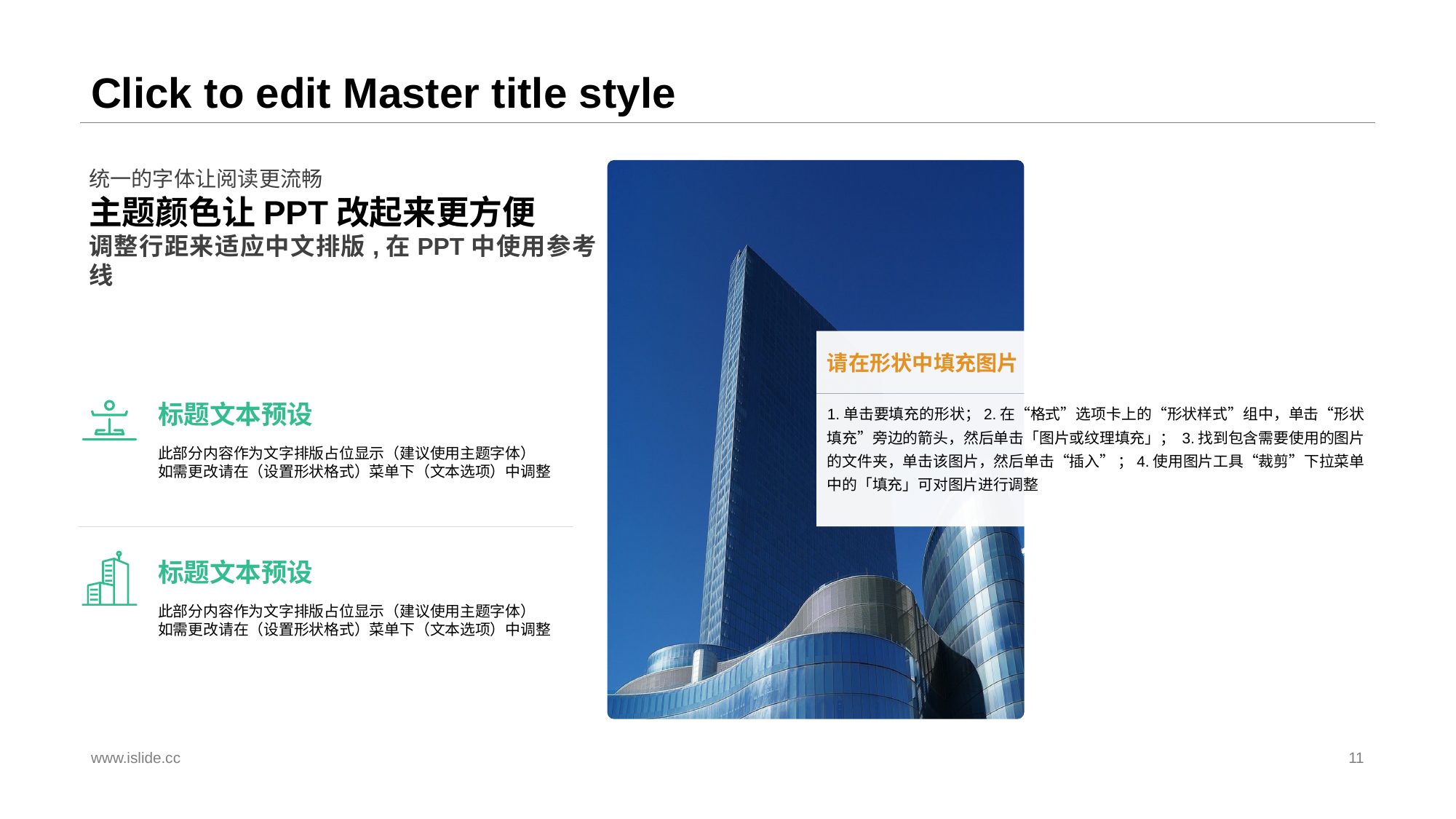

# Click to edit Master title style
统一的字体让阅读更流畅
主题颜色让PPT改起来更方便
调整行距来适应中文排版,在PPT中使用参考线

请在形状中填充图片
标题文本预设
1.单击要填充的形状；2.在“格式”选项卡上的“形状样式”组中，单击“形状填充”旁边的箭头，然后单击「图片或纹理填充」； 3.找到包含需要使用的图片的文件夹，单击该图片，然后单击“插入” ；4.使用图片工具“裁剪”下拉菜单中的「填充」可对图片进行调整

此部分内容作为文字排版占位显示（建议使用主题字体）
如需更改请在（设置形状格式）菜单下（文本选项）中调整
标题文本预设

此部分内容作为文字排版占位显示（建议使用主题字体）
如需更改请在（设置形状格式）菜单下（文本选项）中调整
www.islide.cc
11